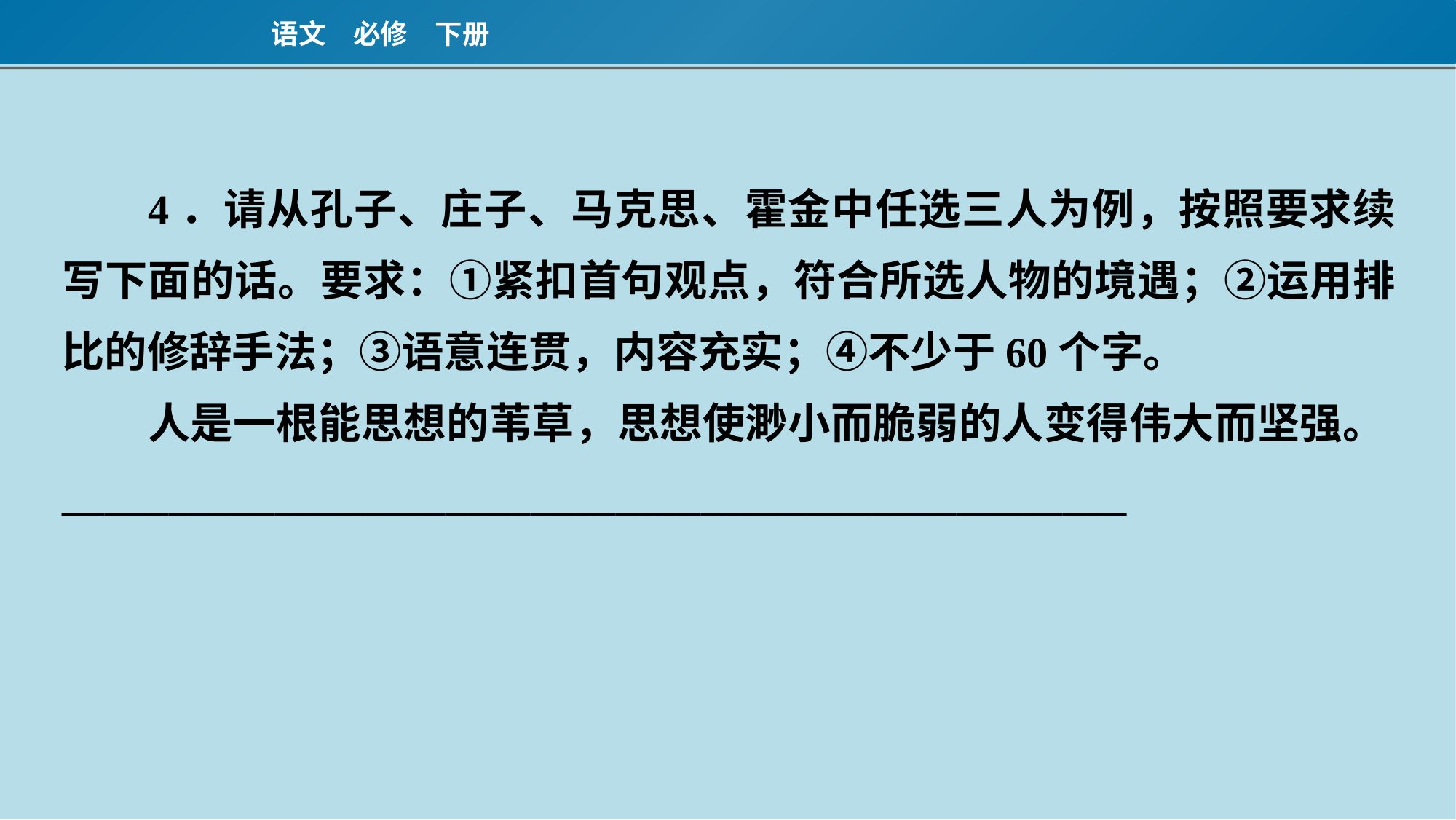

4．请从孔子、庄子、马克思、霍金中任选三人为例，按照要求续写下面的话。要求：①紧扣首句观点，符合所选人物的境遇；②运用排比的修辞手法；③语意连贯，内容充实；④不少于60个字。
人是一根能思想的苇草，思想使渺小而脆弱的人变得伟大而坚强。__________________________________________________